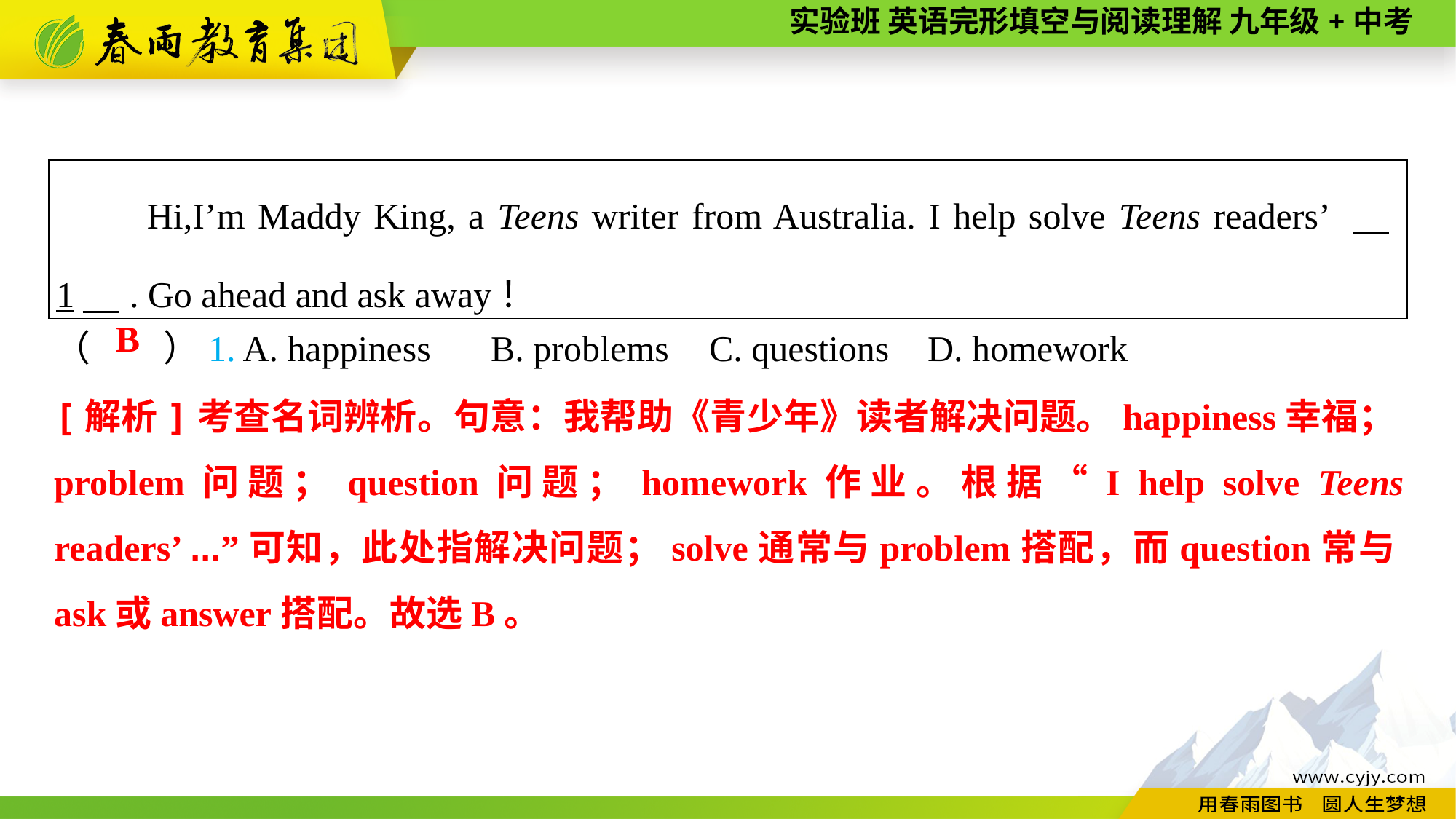

| Hi,I’m Maddy King, a Teens writer from Australia. I help solve Teens readers’ 　1　. Go ahead and ask away！ |
| --- |
（　　）1. A. happiness	B. problems	C. questions	D. homework
B
[解析]考查名词辨析。句意：我帮助《青少年》读者解决问题。happiness幸福；problem问题；question问题；homework作业。根据“I help solve Teens readers’ ...”可知，此处指解决问题；solve通常与problem搭配，而question常与ask或answer搭配。故选B。